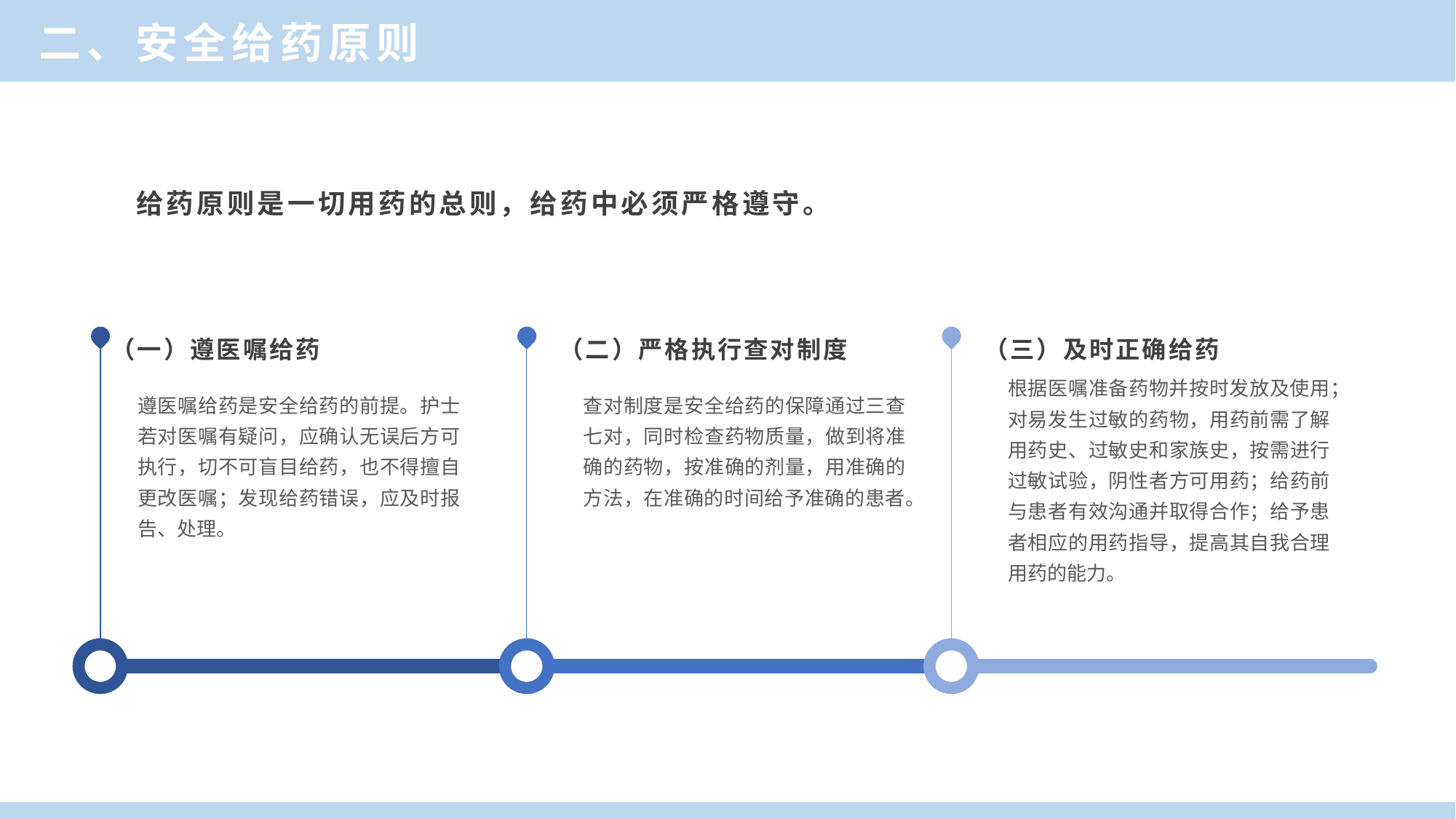

二、安全给药原则
给药原则是一切用药的总则，给药中必须严格遵守。
（一）遵医嘱给药
遵医嘱给药是安全给药的前提。护士若对医嘱有疑问，应确认无误后方可执行，切不可盲目给药，也不得擅自更改医嘱；发现给药错误，应及时报告、处理。
（二）严格执行查对制度
查对制度是安全给药的保障通过三查七对，同时检查药物质量，做到将准确的药物，按准确的剂量，用准确的方法，在准确的时间给予准确的患者。
（三）及时正确给药
根据医嘱准备药物并按时发放及使用；对易发生过敏的药物，用药前需了解用药史、过敏史和家族史，按需进行过敏试验，阴性者方可用药；给药前与患者有效沟通并取得合作；给予患者相应的用药指导，提高其自我合理用药的能力。